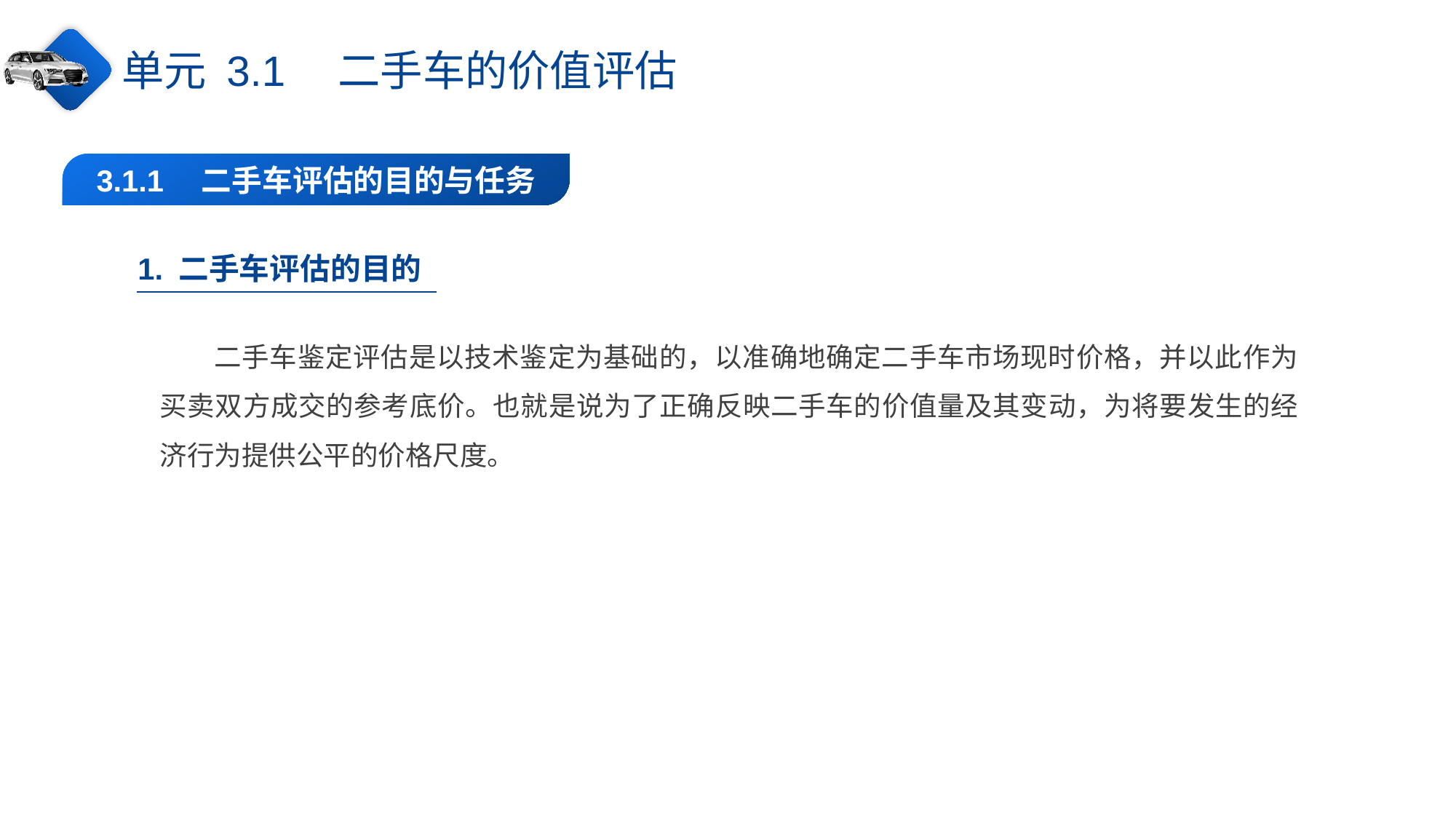

单元 3.1　二手车的价值评估
3.1.1　二手车评估的目的与任务
1. 二手车评估的目的
二手车鉴定评估是以技术鉴定为基础的，以准确地确定二手车市场现时价格，并以此作为买卖双方成交的参考底价。也就是说为了正确反映二手车的价值量及其变动，为将要发生的经济行为提供公平的价格尺度。